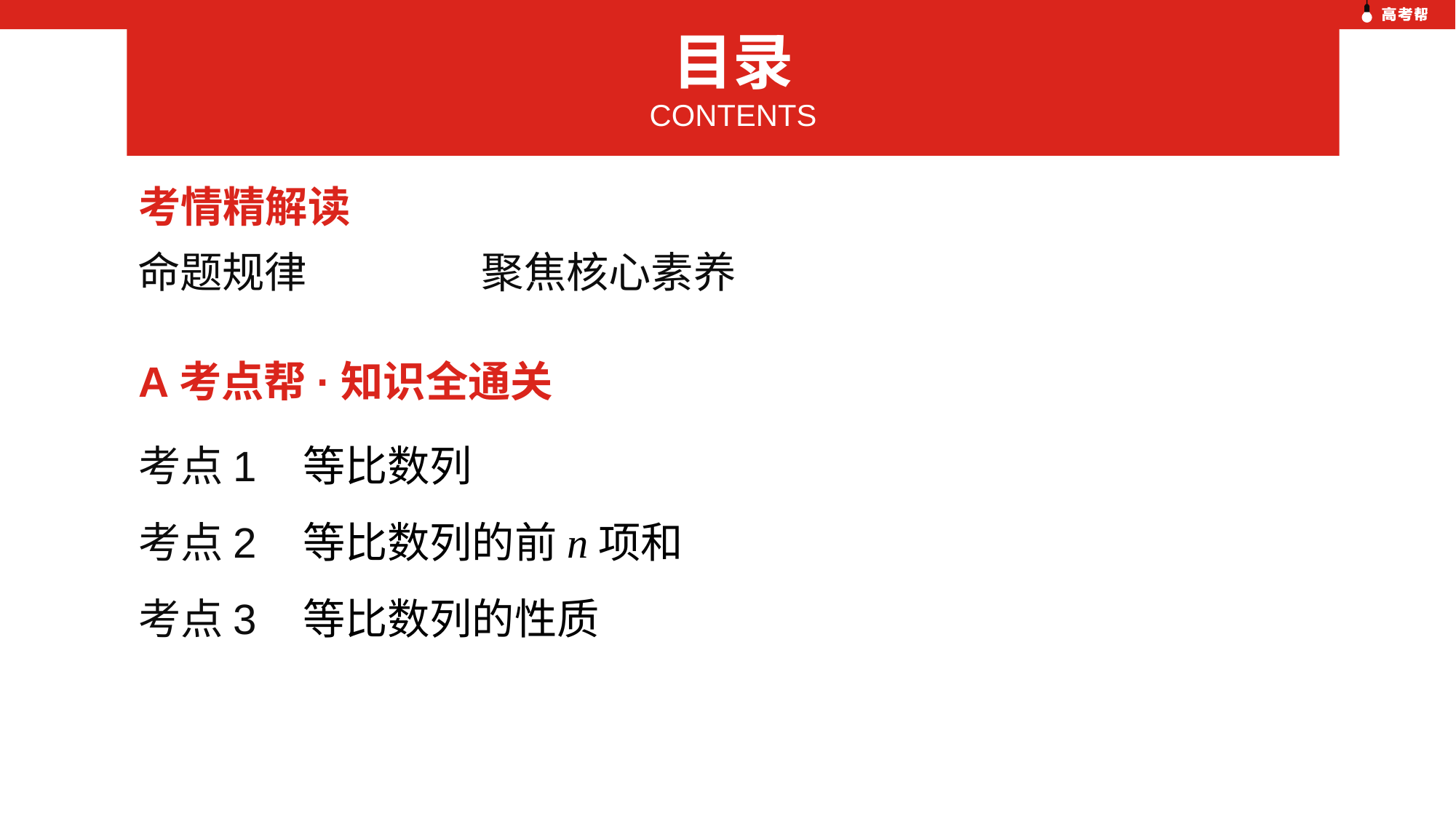

目录
CONTENTS
考情精解读
命题规律
聚焦核心素养
A考点帮·知识全通关
考点1   等比数列
考点2   等比数列的前n项和
考点3   等比数列的性质